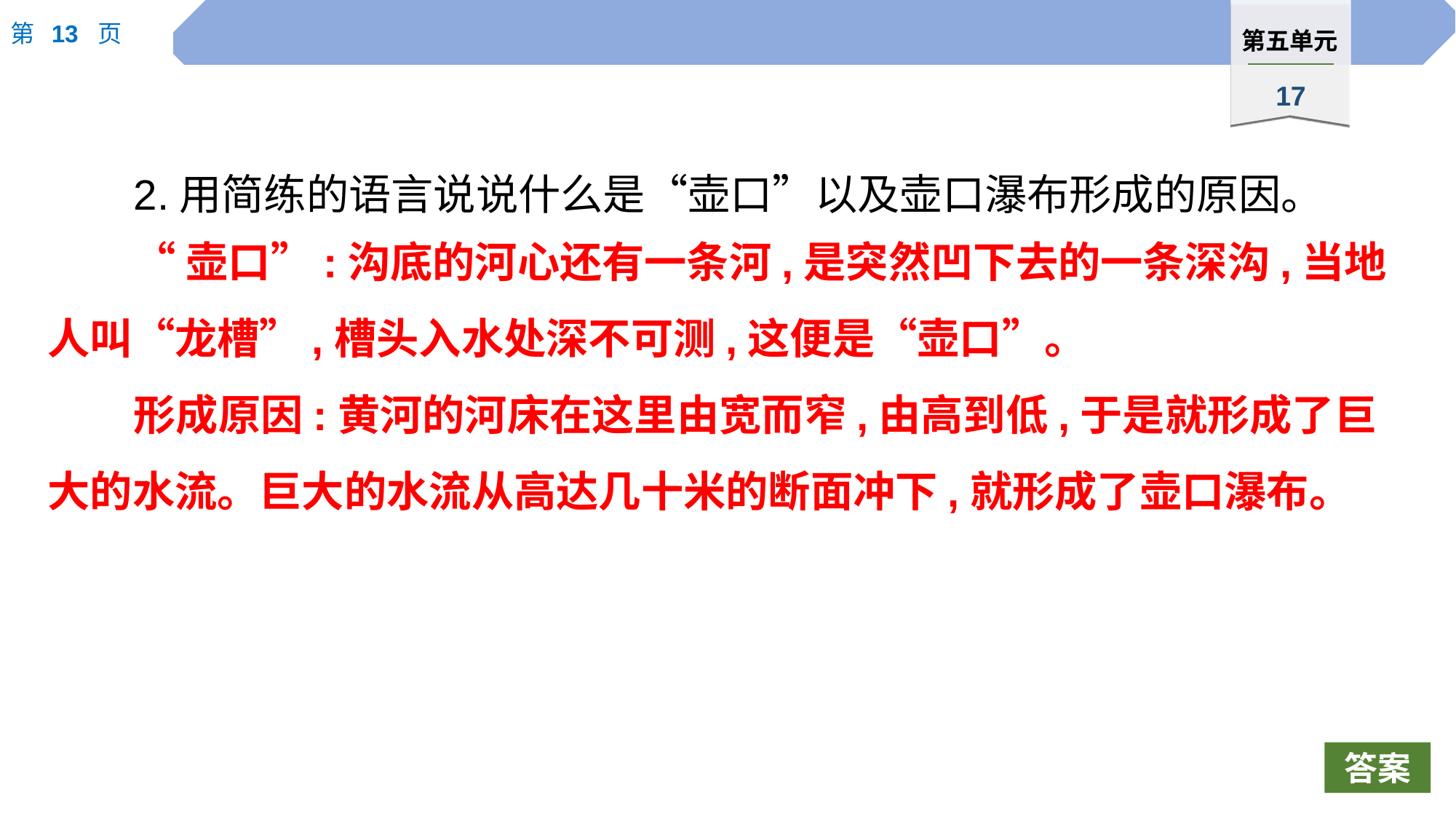

2.用简练的语言说说什么是“壶口”以及壶口瀑布形成的原因。
“壶口”:沟底的河心还有一条河,是突然凹下去的一条深沟,当地人叫“龙槽”,槽头入水处深不可测,这便是“壶口”。
形成原因:黄河的河床在这里由宽而窄,由高到低,于是就形成了巨大的水流。巨大的水流从高达几十米的断面冲下,就形成了壶口瀑布。
答案